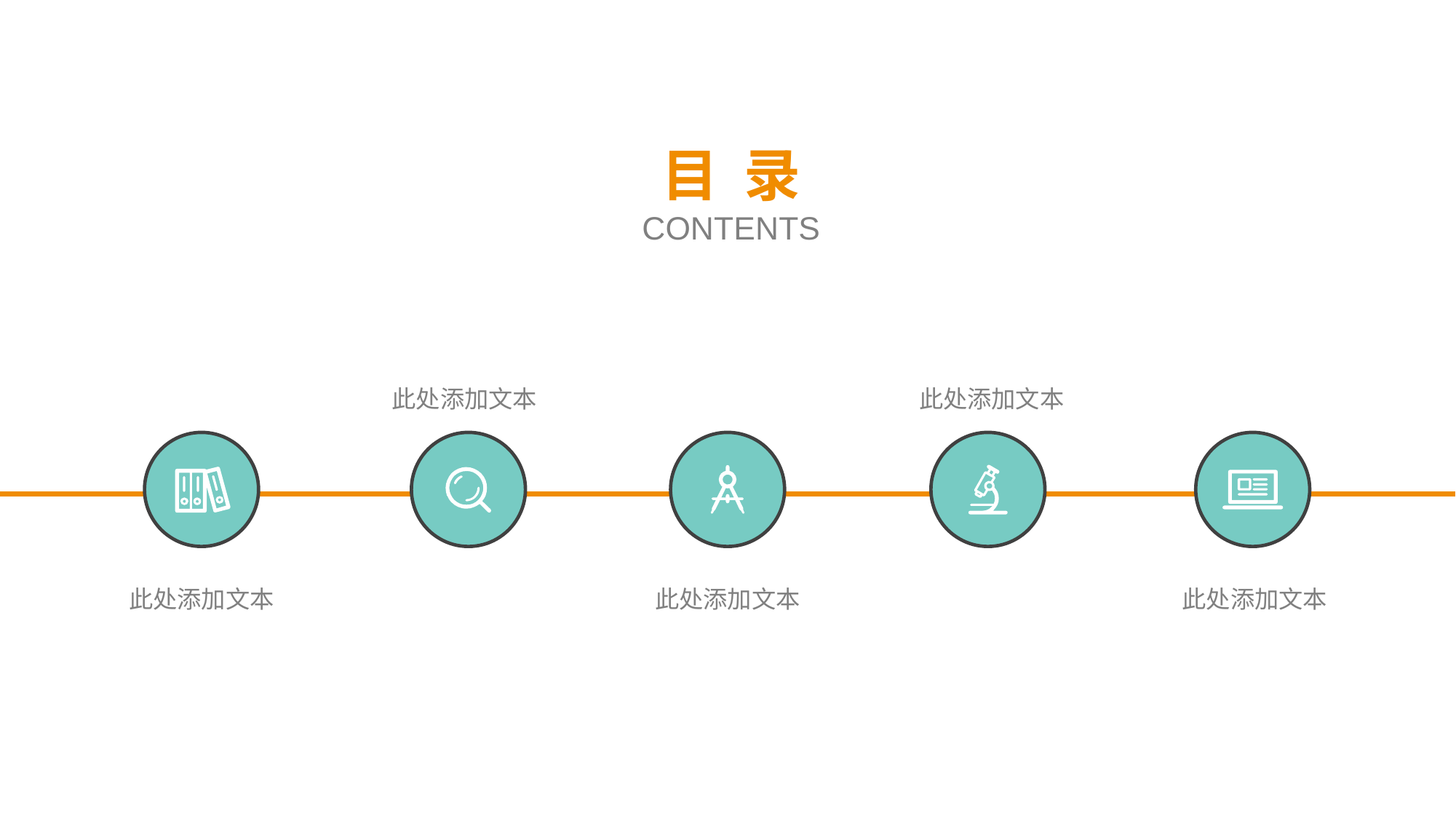

目  录
CONTENTS
此处添加文本
此处添加文本

此处添加文本
此处添加文本
此处添加文本